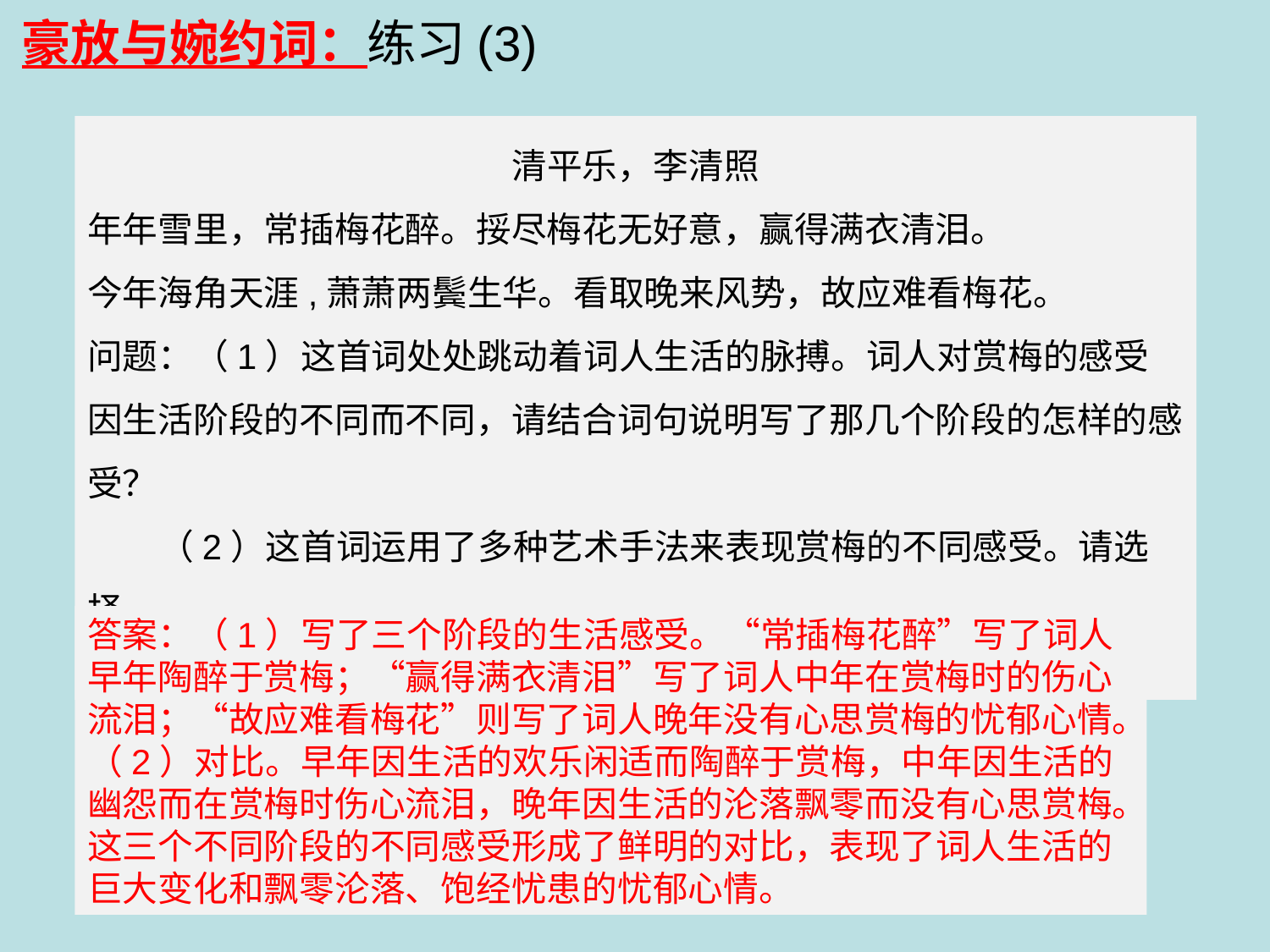

豪放与婉约词：练习(3)
清平乐，李清照
年年雪里，常插梅花醉。挼尽梅花无好意，赢得满衣清泪。
今年海角天涯,萧萧两鬓生华。看取晚来风势，故应难看梅花。
问题：（1）这首词处处跳动着词人生活的脉搏。词人对赏梅的感受因生活阶段的不同而不同，请结合词句说明写了那几个阶段的怎样的感受？
        （2）这首词运用了多种艺术手法来表现赏梅的不同感受。请选择
其中一种手法来分析。
答案：（1）写了三个阶段的生活感受。“常插梅花醉”写了词人早年陶醉于赏梅；“赢得满衣清泪”写了词人中年在赏梅时的伤心流泪；“故应难看梅花”则写了词人晚年没有心思赏梅的忧郁心情。
（2）对比。早年因生活的欢乐闲适而陶醉于赏梅，中年因生活的幽怨而在赏梅时伤心流泪，晚年因生活的沦落飘零而没有心思赏梅。这三个不同阶段的不同感受形成了鲜明的对比，表现了词人生活的巨大变化和飘零沦落、饱经忧患的忧郁心情。